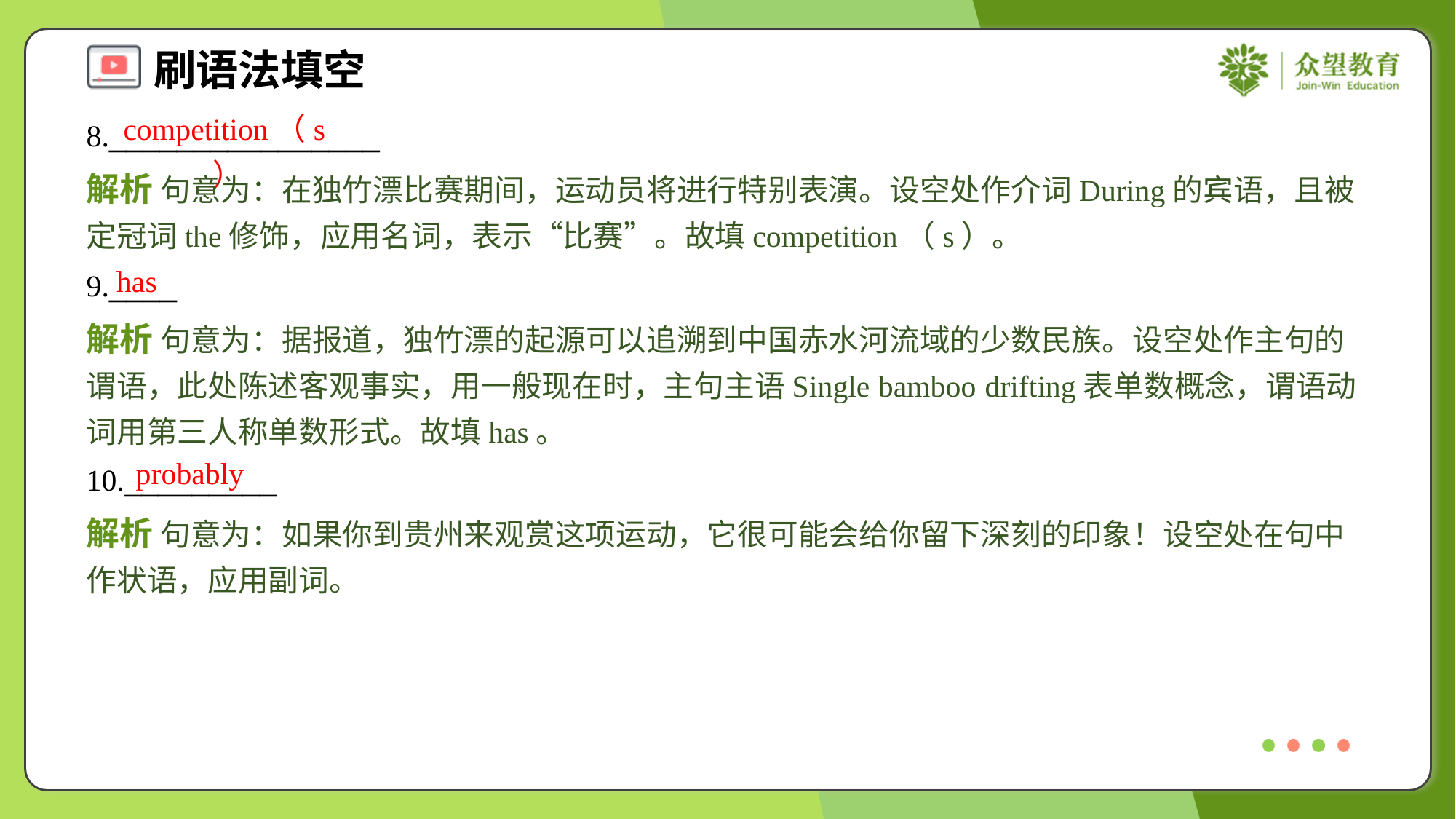

competition（s）
8.________________
解析 句意为：在独竹漂比赛期间，运动员将进行特别表演。设空处作介词During的宾语，且被定冠词the修饰，应用名词，表示“比赛”。故填competition（s）。
has
9.____
解析 句意为：据报道，独竹漂的起源可以追溯到中国赤水河流域的少数民族。设空处作主句的谓语，此处陈述客观事实，用一般现在时，主句主语Single bamboo drifting表单数概念，谓语动词用第三人称单数形式。故填has。
probably
10._________
解析 句意为：如果你到贵州来观赏这项运动，它很可能会给你留下深刻的印象！设空处在句中作状语，应用副词。